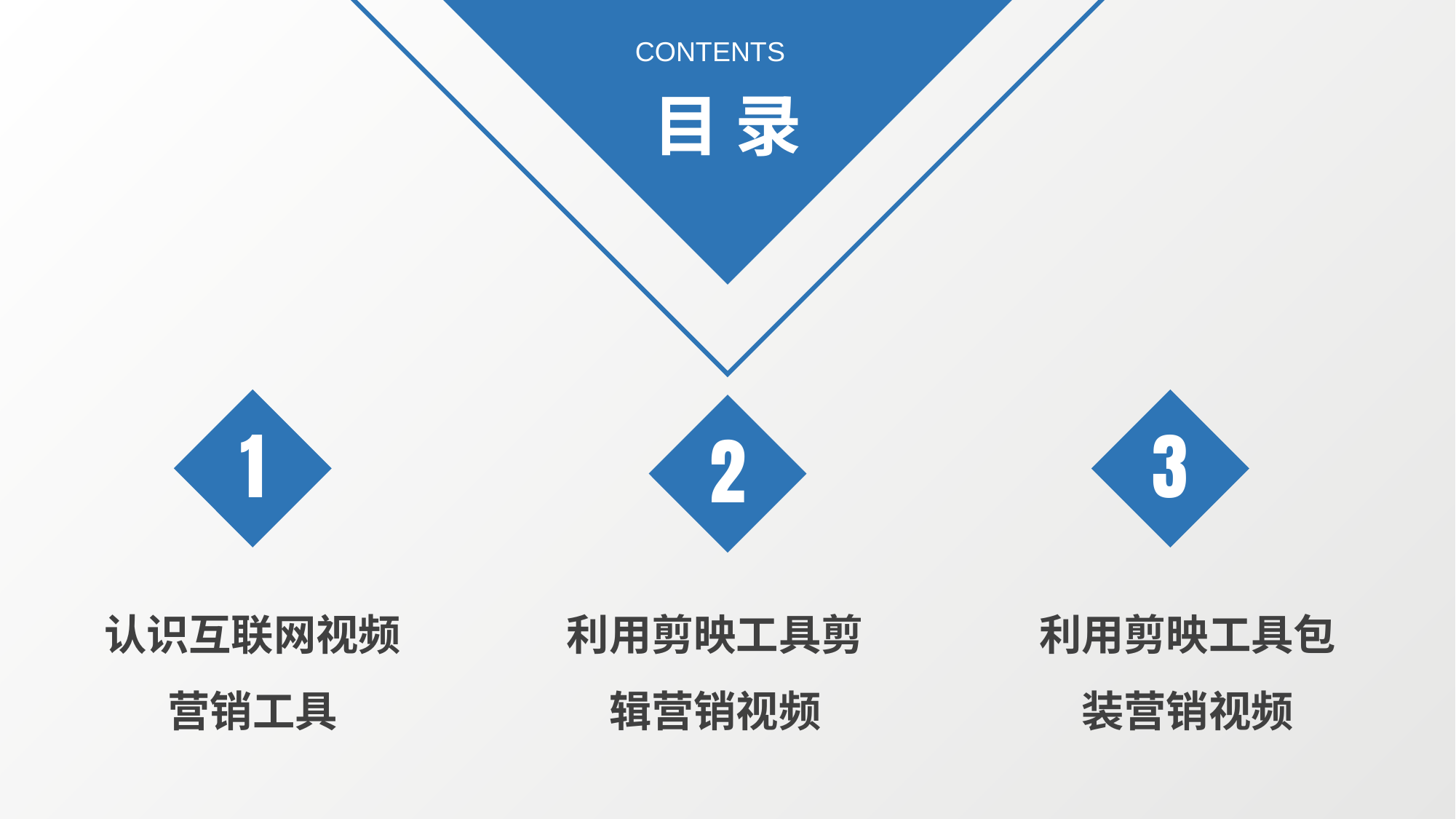

CONTENTS
目 录
1
3
2
认识互联网视频营销工具
利用剪映工具剪辑营销视频
利用剪映工具包装营销视频